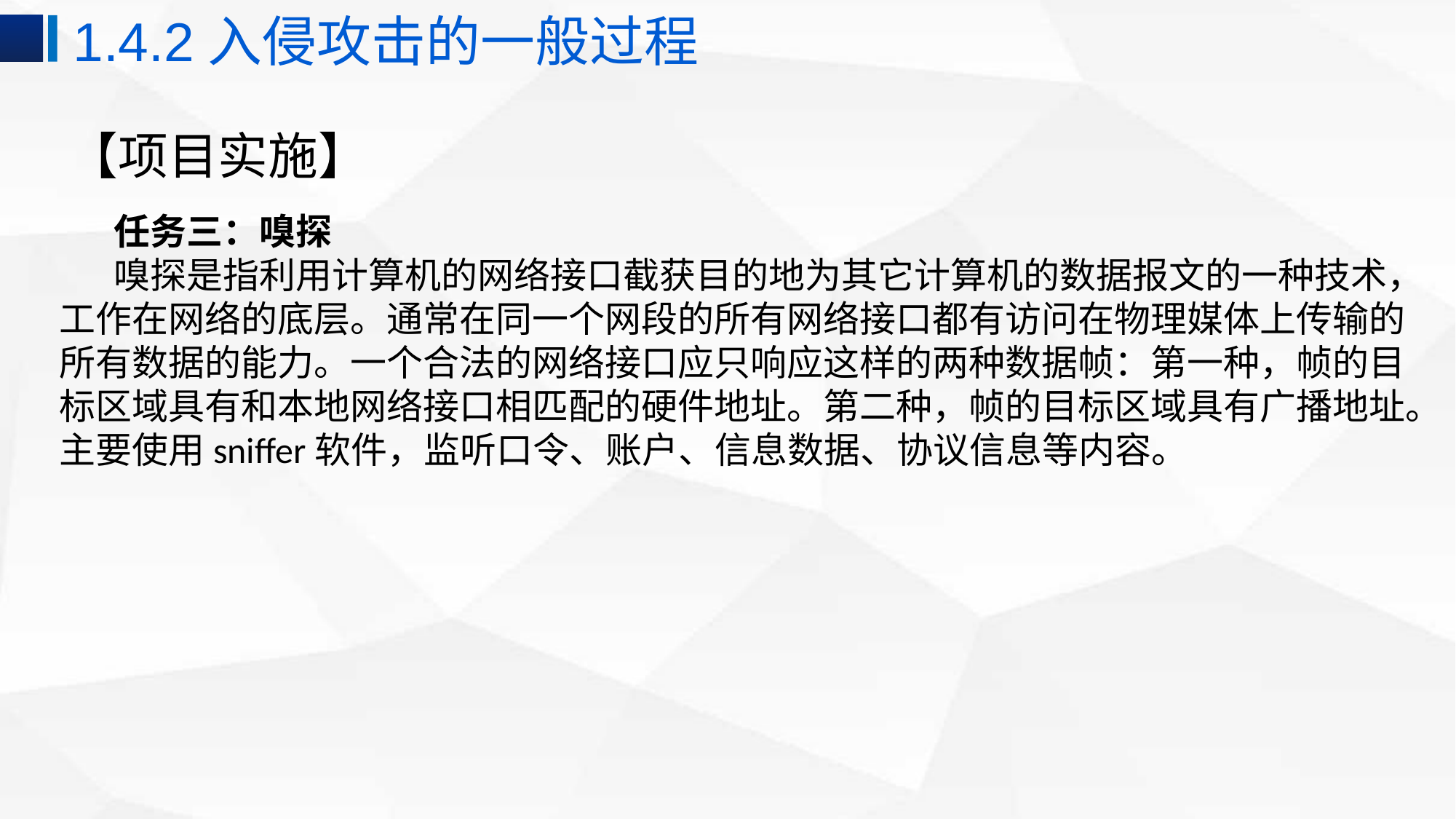

1.4.2入侵攻击的一般过程

# 【项目实施】
任务三：嗅探
嗅探是指利用计算机的网络接口截获目的地为其它计算机的数据报文的一种技术，工作在网络的底层。通常在同一个网段的所有网络接口都有访问在物理媒体上传输的所有数据的能力。一个合法的网络接口应只响应这样的两种数据帧：第一种，帧的目标区域具有和本地网络接口相匹配的硬件地址。第二种，帧的目标区域具有广播地址。主要使用sniffer软件，监听口令、账户、信息数据、协议信息等内容。